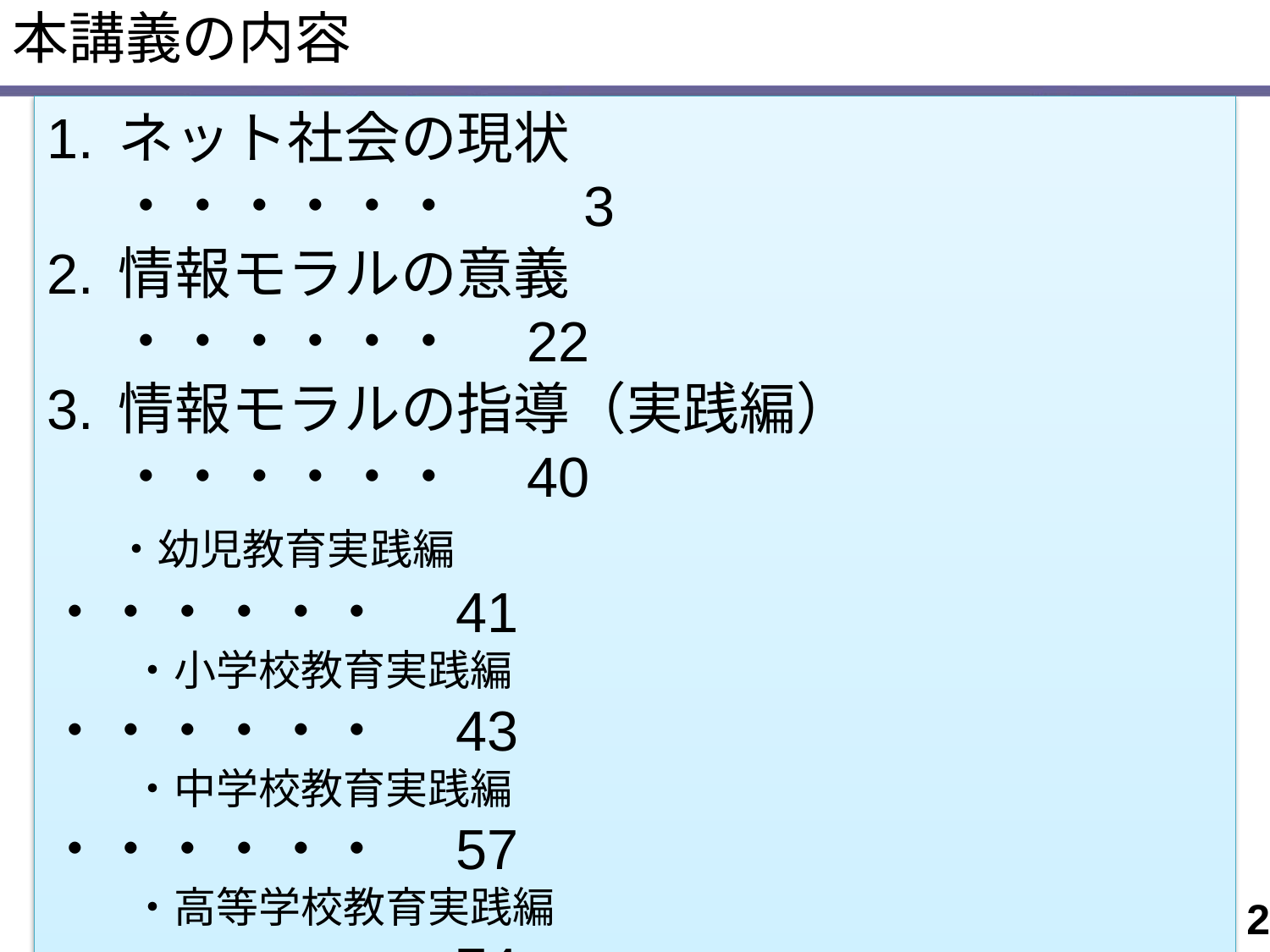

本講義の内容
ネット社会の現状　　　　　　　　	・・・・・・　　3
情報モラルの意義　　　　		・・・・・・　22
情報モラルの指導（実践編）		・・・・・・　40
　 ・幼児教育実践編 				・・・・・・　41
　　・小学校教育実践編				・・・・・・　43
　　・中学校教育実践編   				・・・・・・　57
　　・高等学校教育実践編				・・・・・・　74
4.「ネット社会の歩き方」の活用		・・・・・・  87
5.その他の教材の紹介			・・・・・・119
6.保護者との関わり				・・・・・・138
7.問題発生時の対応				・・・・・・150
2